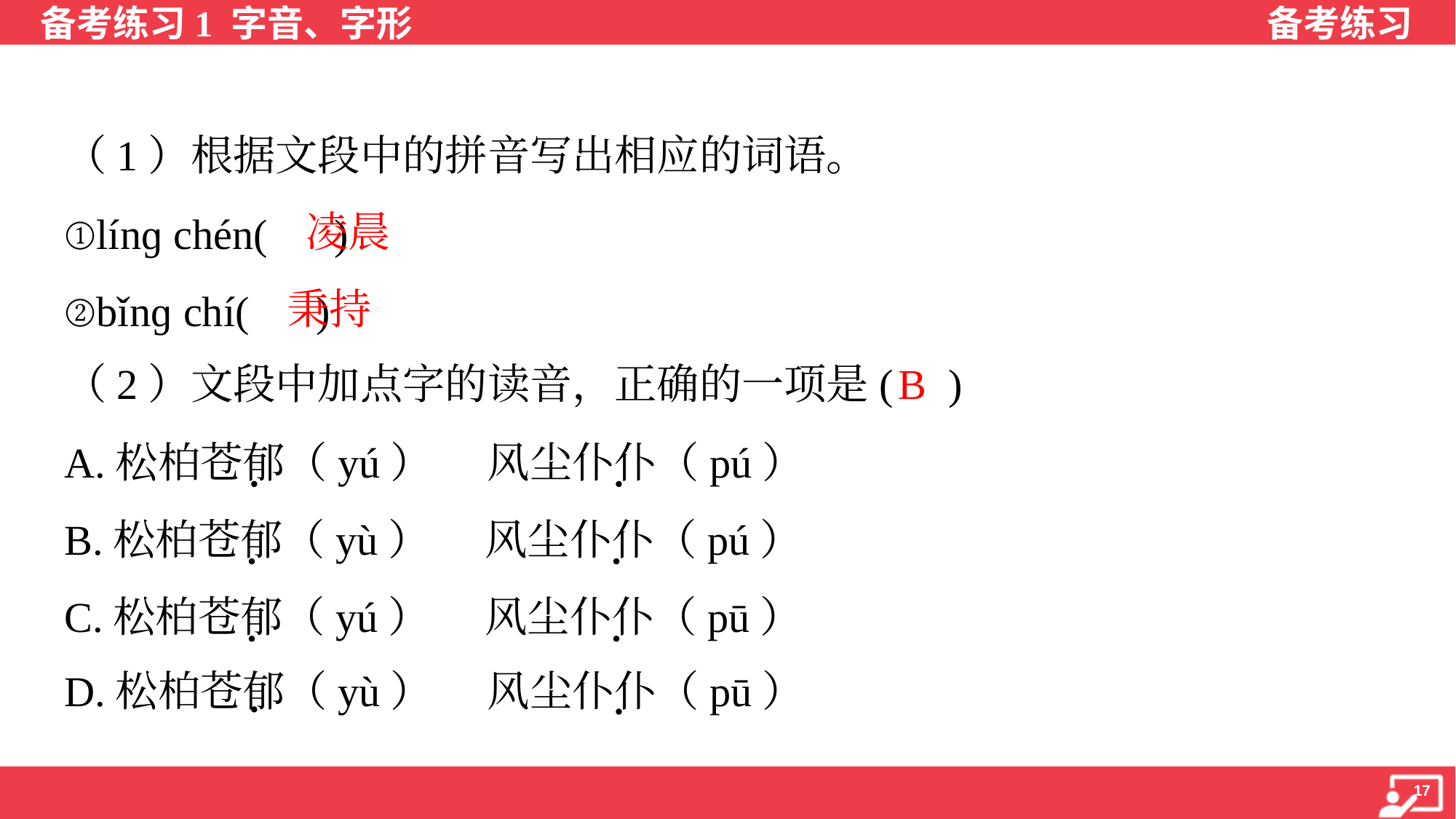

（1）根据文段中的拼音写出相应的词语。
①línɡ chén(      )
②bǐnɡ chí(      )

凌晨
秉持
B
（2）文段中加点字的读音，正确的一项是(     )
A.松柏苍郁（yú）     风尘仆仆（pú）
B.松柏苍郁（yù）     风尘仆仆（pú）
C.松柏苍郁（yú）     风尘仆仆（pū）
D.松柏苍郁（yù）     风尘仆仆（pū）